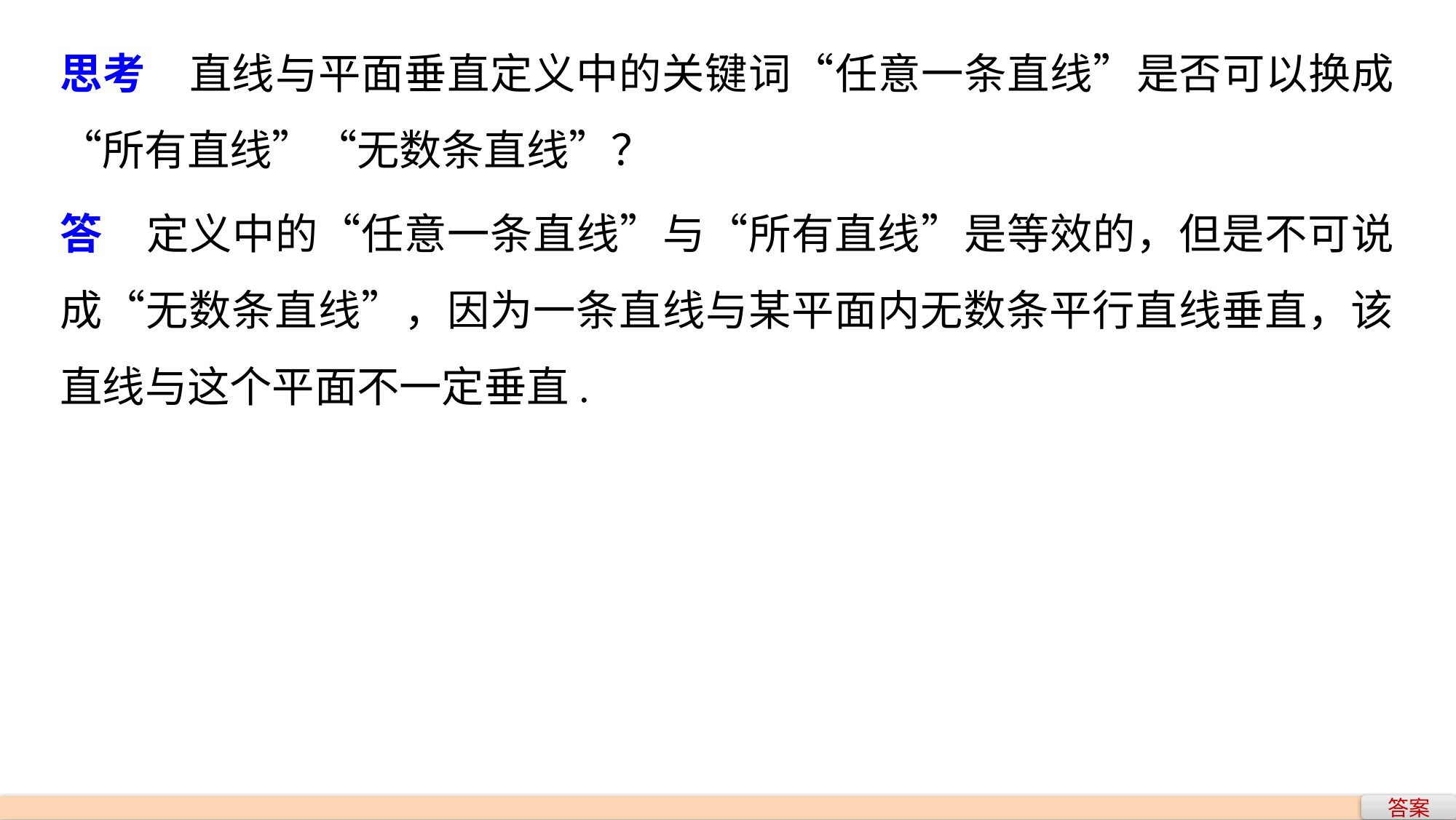

思考　直线与平面垂直定义中的关键词“任意一条直线”是否可以换成“所有直线”“无数条直线”？
答　定义中的“任意一条直线”与“所有直线”是等效的，但是不可说成“无数条直线”，因为一条直线与某平面内无数条平行直线垂直，该直线与这个平面不一定垂直.
答案